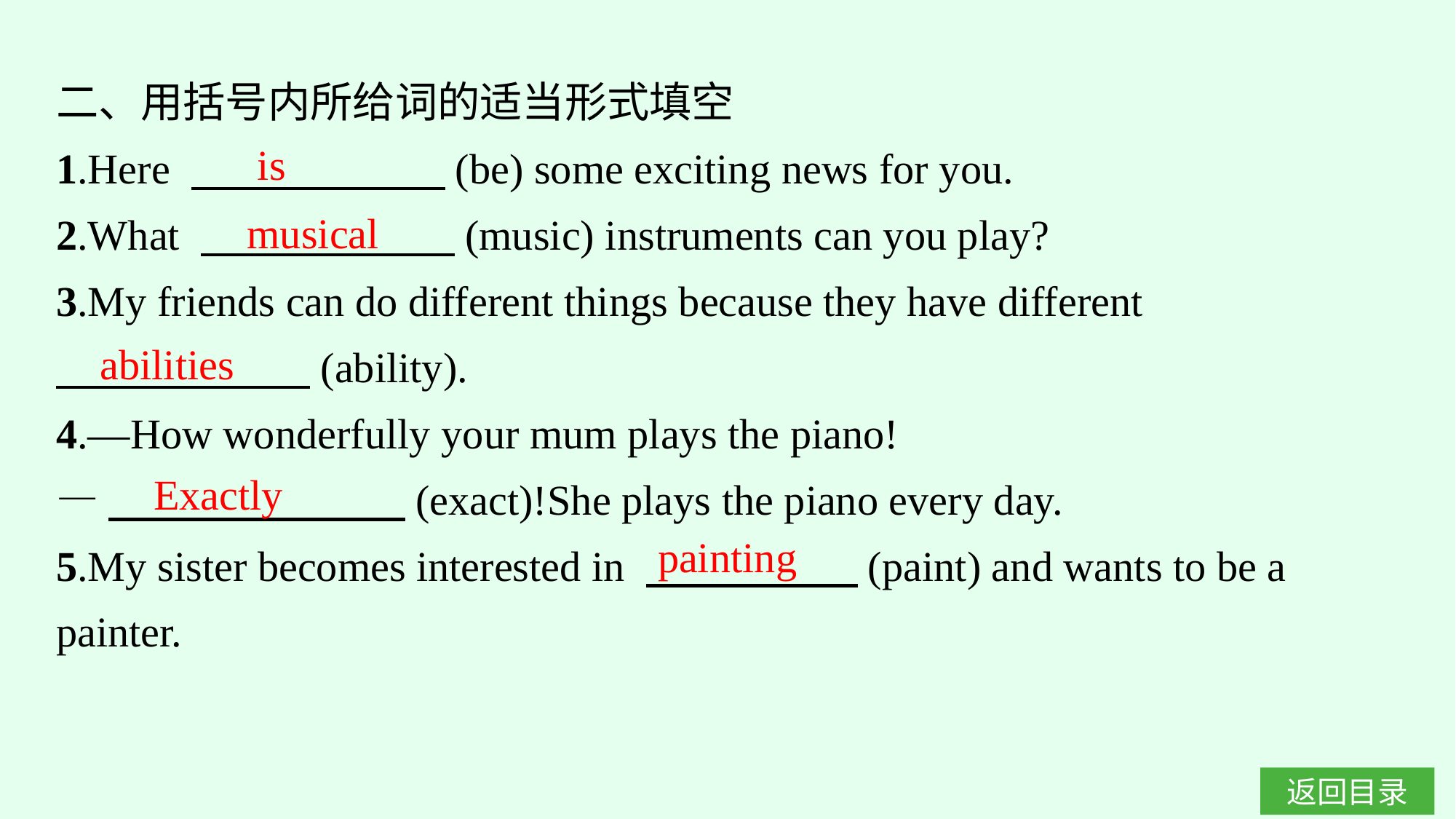

二、用括号内所给词的适当形式填空
1.Here 　　　　　　(be) some exciting news for you.
2.What 　　　　　　(music) instruments can you play?
3.My friends can do different things because they have different
　　　　　　(ability).
4.—How wonderfully your mum plays the piano!
—　　　　　　　(exact)!She plays the piano every day.
5.My sister becomes interested in 　　　　　(paint) and wants to be a painter.
is
musical
abilities
Exactly
painting